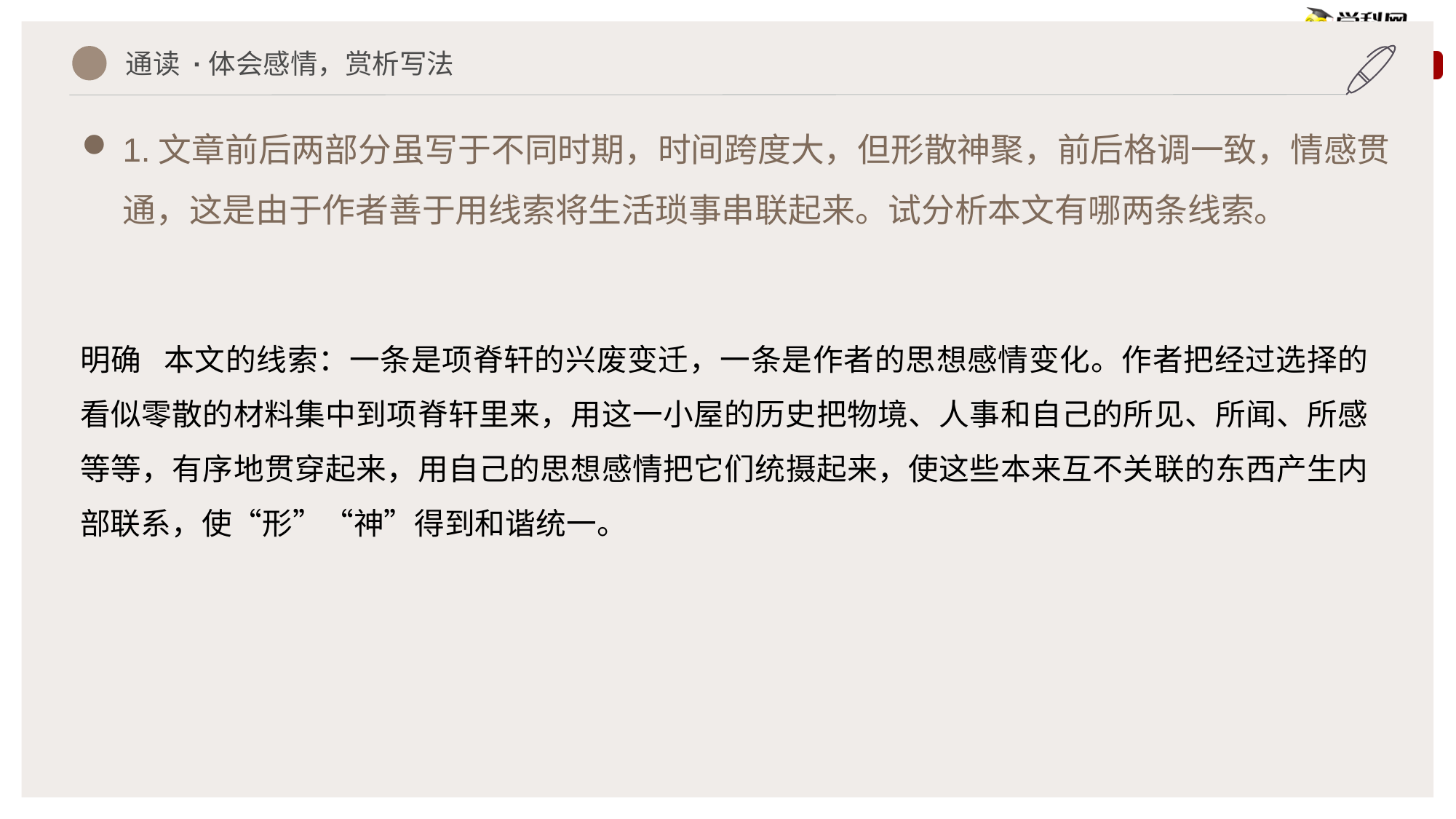

通读 ·体会感情，赏析写法

1.文章前后两部分虽写于不同时期，时间跨度大，但形散神聚，前后格调一致，情感贯通，这是由于作者善于用线索将生活琐事串联起来。试分析本文有哪两条线索。

明确   本文的线索：一条是项脊轩的兴废变迁，一条是作者的思想感情变化。作者把经过选择的看似零散的材料集中到项脊轩里来，用这一小屋的历史把物境、人事和自己的所见、所闻、所感等等，有序地贯穿起来，用自己的思想感情把它们统摄起来，使这些本来互不关联的东西产生内部联系，使“形”“神”得到和谐统一。